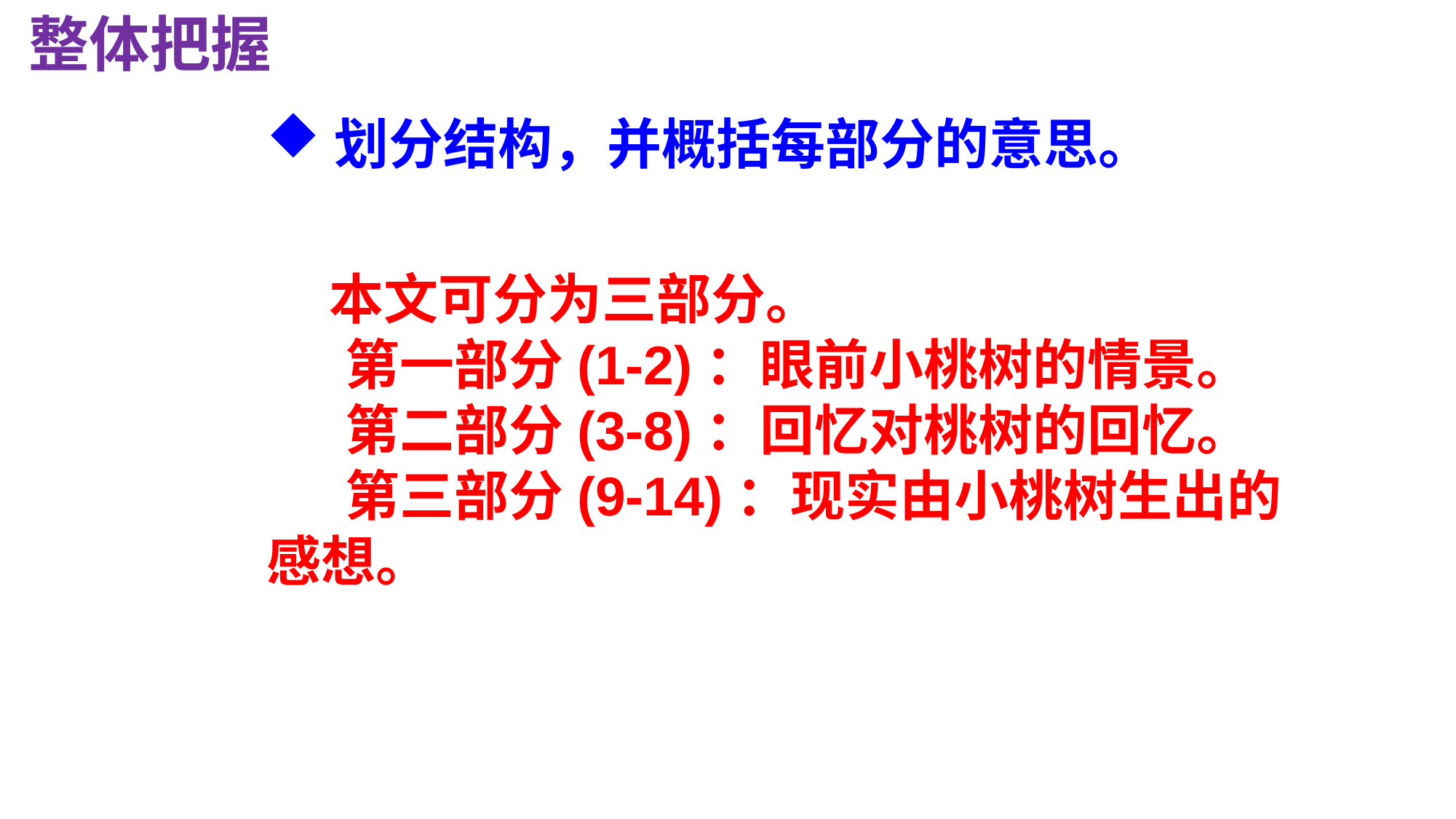

整体把握
划分结构，并概括每部分的意思。
    本文可分为三部分。
　  第一部分(1-2)：眼前小桃树的情景。
　  第二部分(3-8)：回忆对桃树的回忆。
　  第三部分(9-14)：现实由小桃树生出的感想。